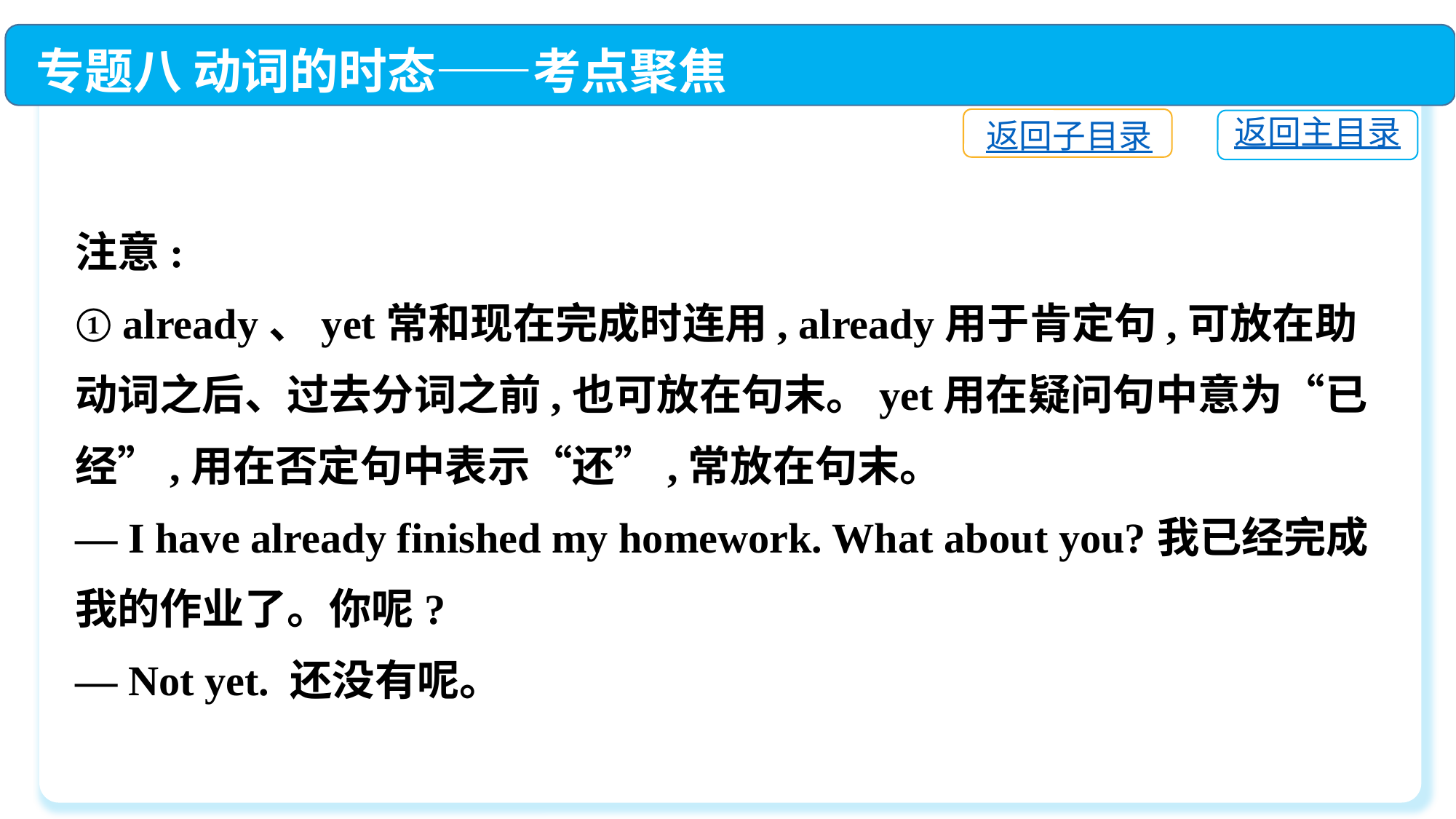

专题八 动词的时态——考点聚焦

返回子目录
返回主目录
注意:
① already、yet常和现在完成时连用, already用于肯定句,可放在助动词之后、过去分词之前,也可放在句末。yet用在疑问句中意为“已经”,用在否定句中表示“还”,常放在句末。
— I have already finished my homework. What about you?我已经完成我的作业了。你呢?
— Not yet. 还没有呢。